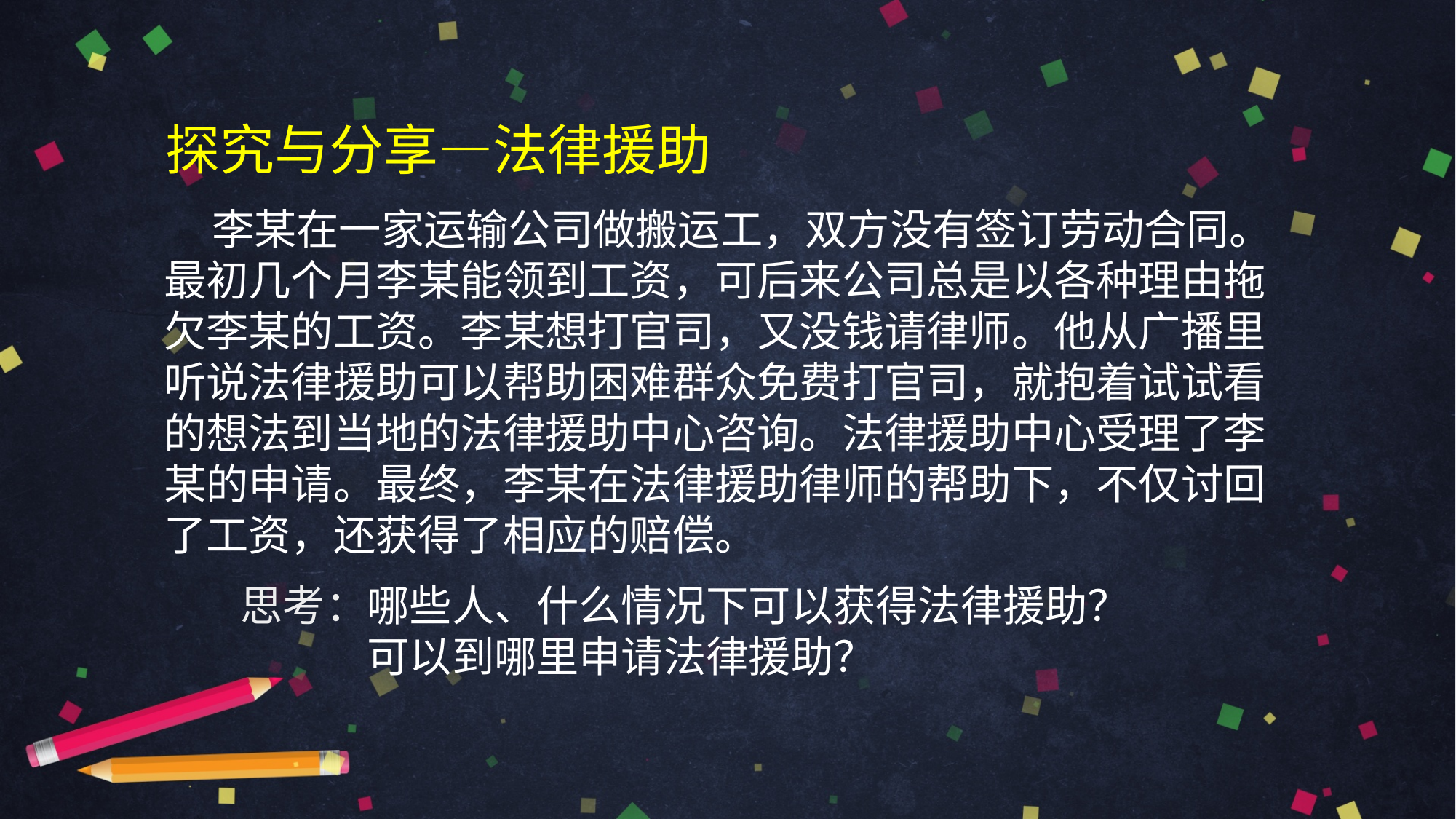

探究与分享—法律援助
    李某在一家运输公司做搬运工，双方没有签订劳动合同。最初几个月李某能领到工资，可后来公司总是以各种理由拖欠李某的工资。李某想打官司，又没钱请律师。他从广播里听说法律援助可以帮助困难群众免费打官司，就抱着试试看的想法到当地的法律援助中心咨询。法律援助中心受理了李某的申请。最终，李某在法律援助律师的帮助下，不仅讨回了工资，还获得了相应的赔偿。
思考：
哪些人、什么情况下可以获得法律援助？
可以到哪里申请法律援助？